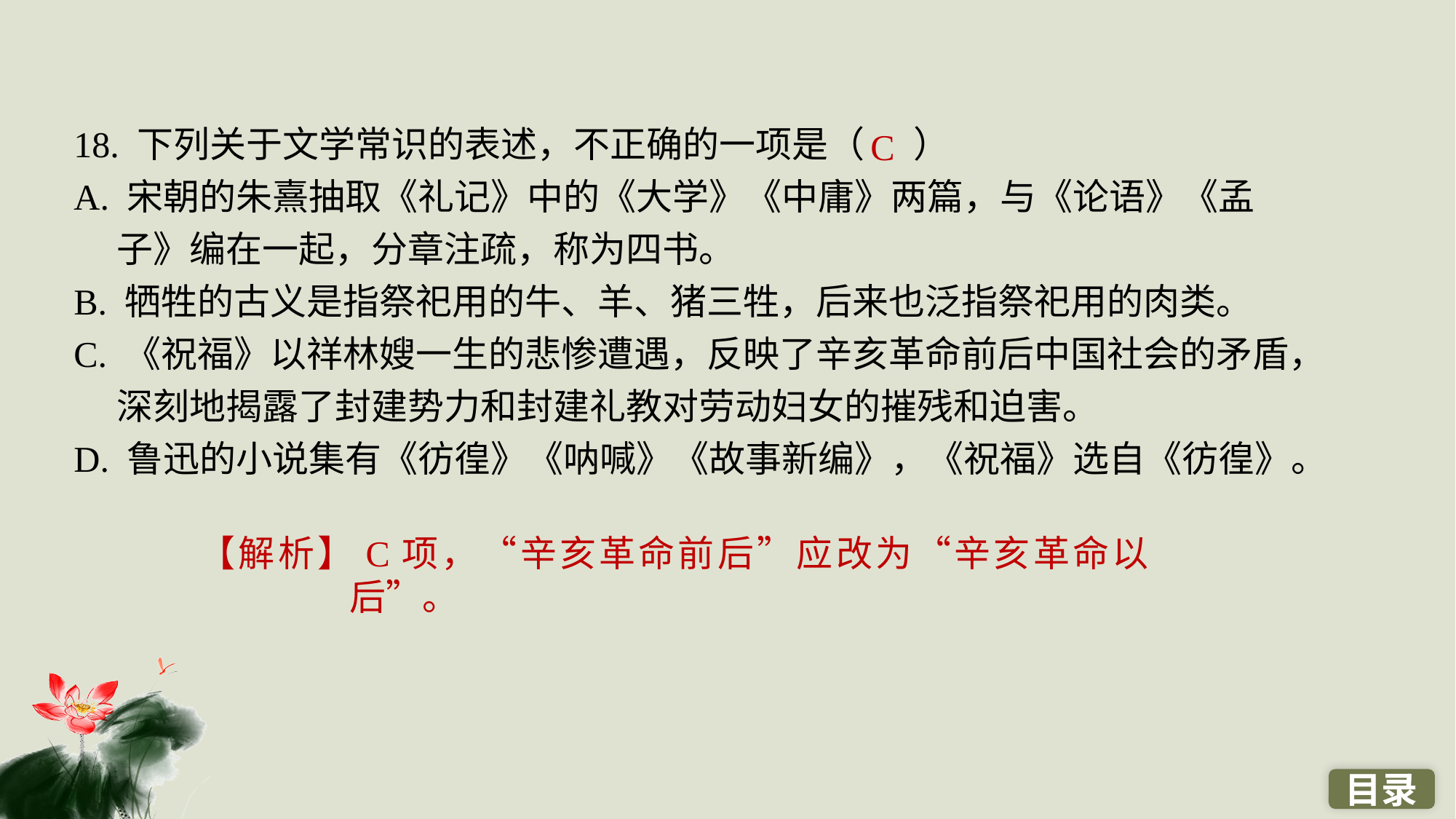

18. 下列关于文学常识的表述，不正确的一项是（      ）
A. 宋朝的朱熹抽取《礼记》中的《大学》《中庸》两篇，与《论语》《孟子》编在一起，分章注疏，称为四书。
B. 牺牲的古义是指祭祀用的牛、羊、猪三牲，后来也泛指祭祀用的肉类。
C. 《祝福》以祥林嫂一生的悲惨遭遇，反映了辛亥革命前后中国社会的矛盾，深刻地揭露了封建势力和封建礼教对劳动妇女的摧残和迫害。
D. 鲁迅的小说集有《彷徨》《呐喊》《故事新编》，《祝福》选自《彷徨》。
C
【解析】C项，“辛亥革命前后”应改为“辛亥革命以后”。